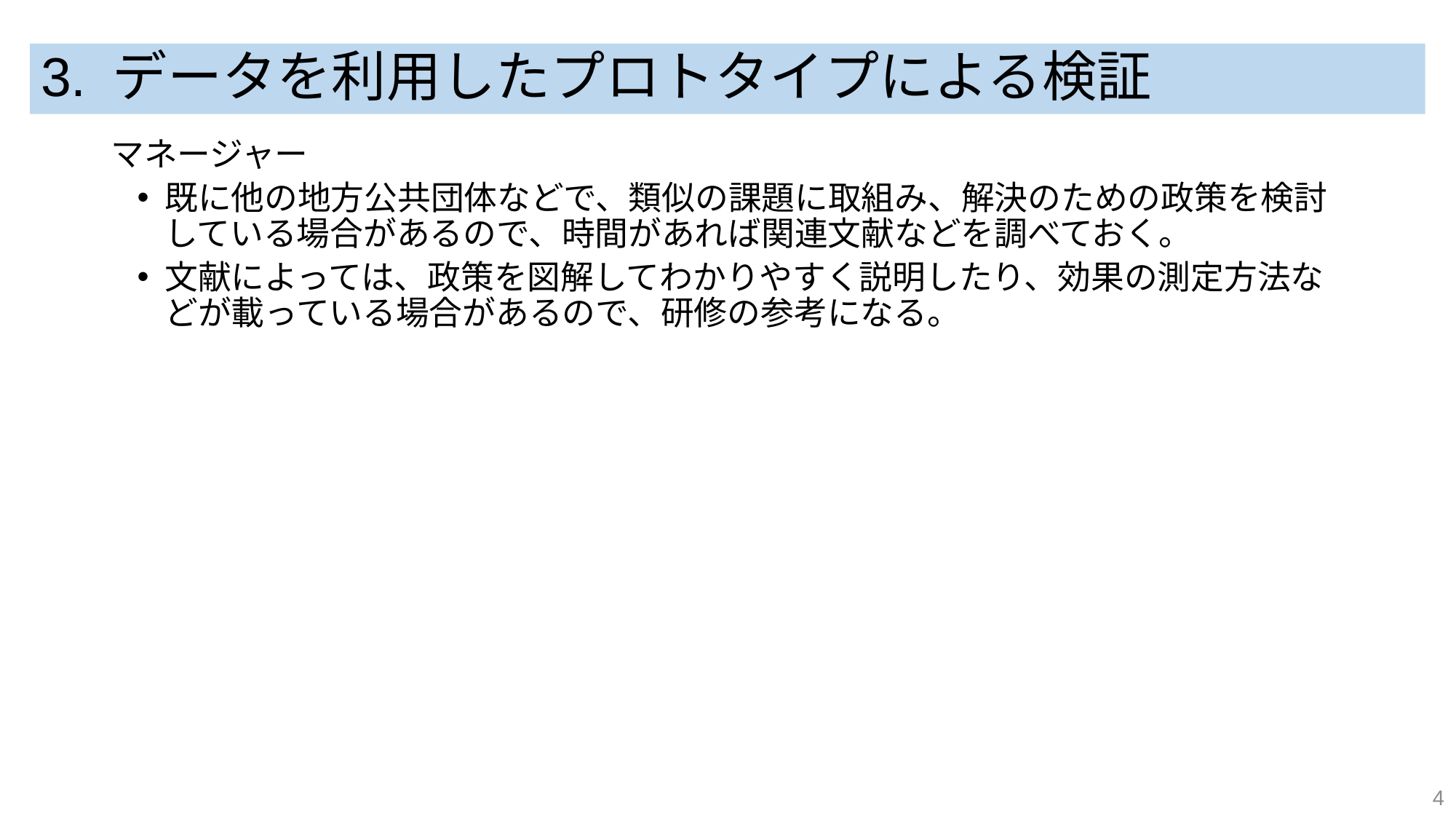

# 3. データを利用したプロトタイプによる検証
マネージャー
既に他の地方公共団体などで、類似の課題に取組み、解決のための政策を検討している場合があるので、時間があれば関連文献などを調べておく。
文献によっては、政策を図解してわかりやすく説明したり、効果の測定方法などが載っている場合があるので、研修の参考になる。

4